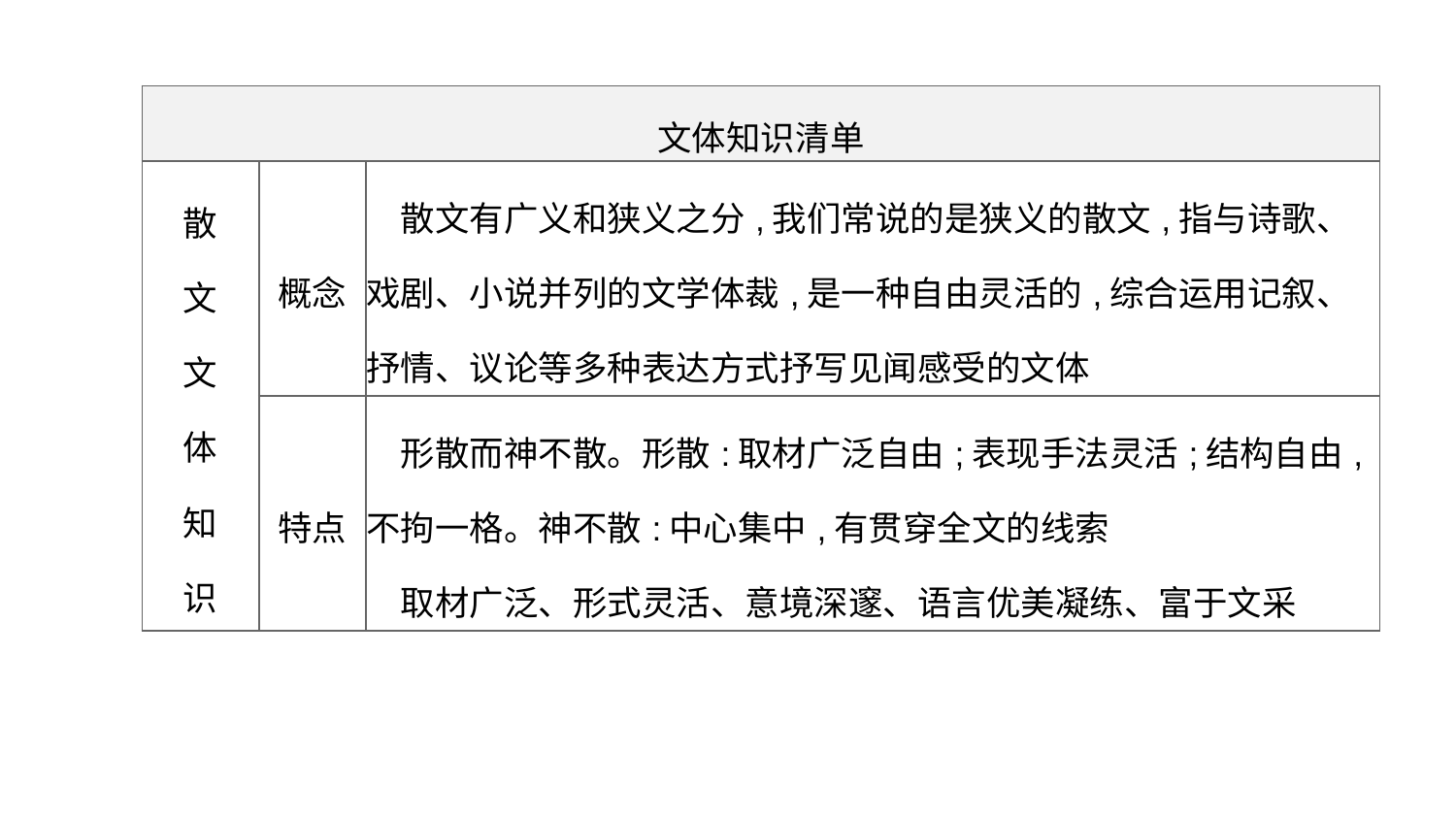

| 文体知识清单 |  |  |
| --- | --- | --- |
| 散 文 文 体 知 识 | 概念 | 散文有广义和狭义之分,我们常说的是狭义的散文,指与诗歌、戏剧、小说并列的文学体裁,是一种自由灵活的,综合运用记叙、抒情、议论等多种表达方式抒写见闻感受的文体 |
|  | 特点 | 形散而神不散。形散:取材广泛自由;表现手法灵活;结构自由,不拘一格。神不散:中心集中,有贯穿全文的线索 　取材广泛、形式灵活、意境深邃、语言优美凝练、富于文采 |